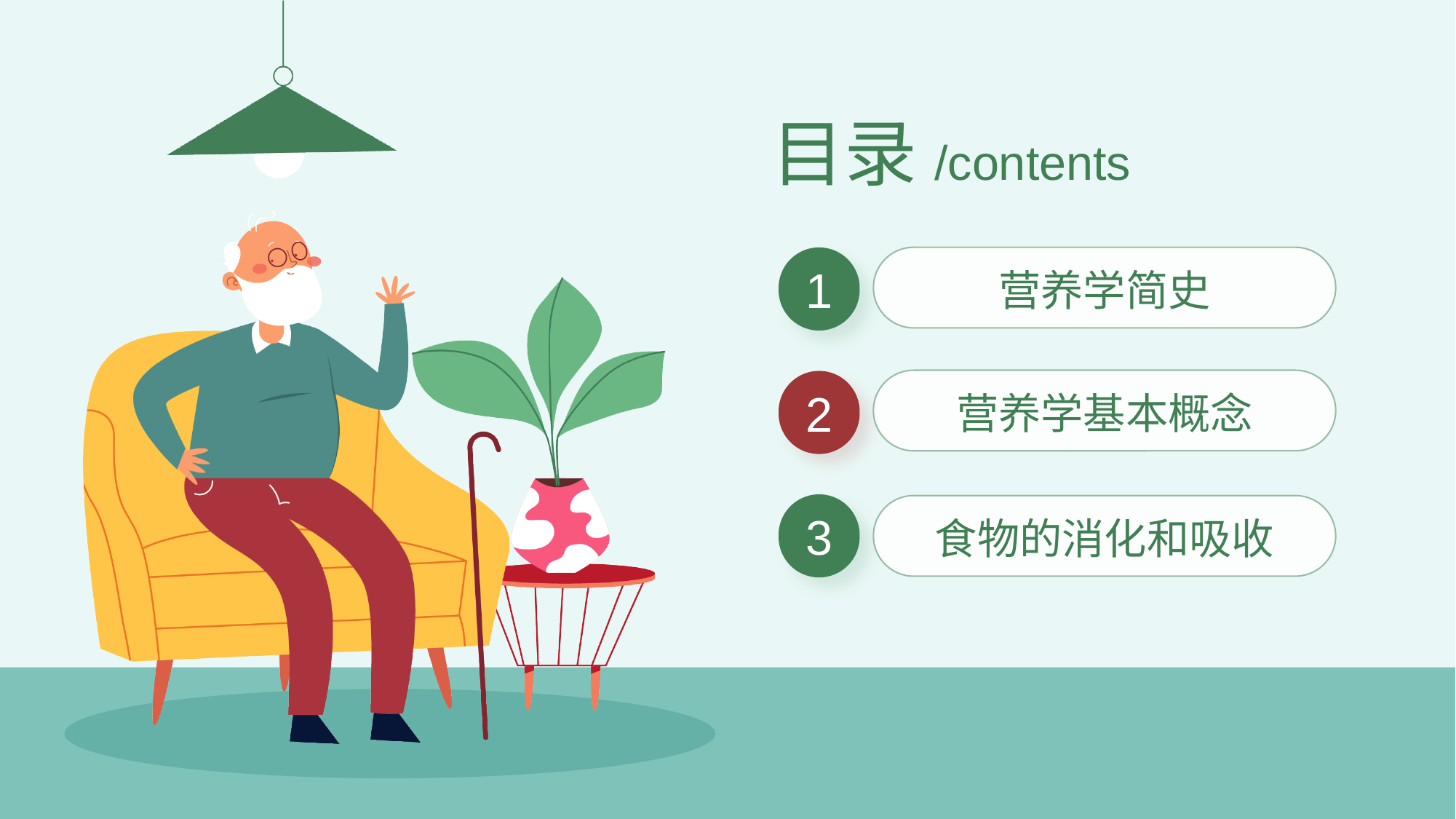

目录/contents

1
营养学简史

2
营养学基本概念
3

食物的消化和吸收